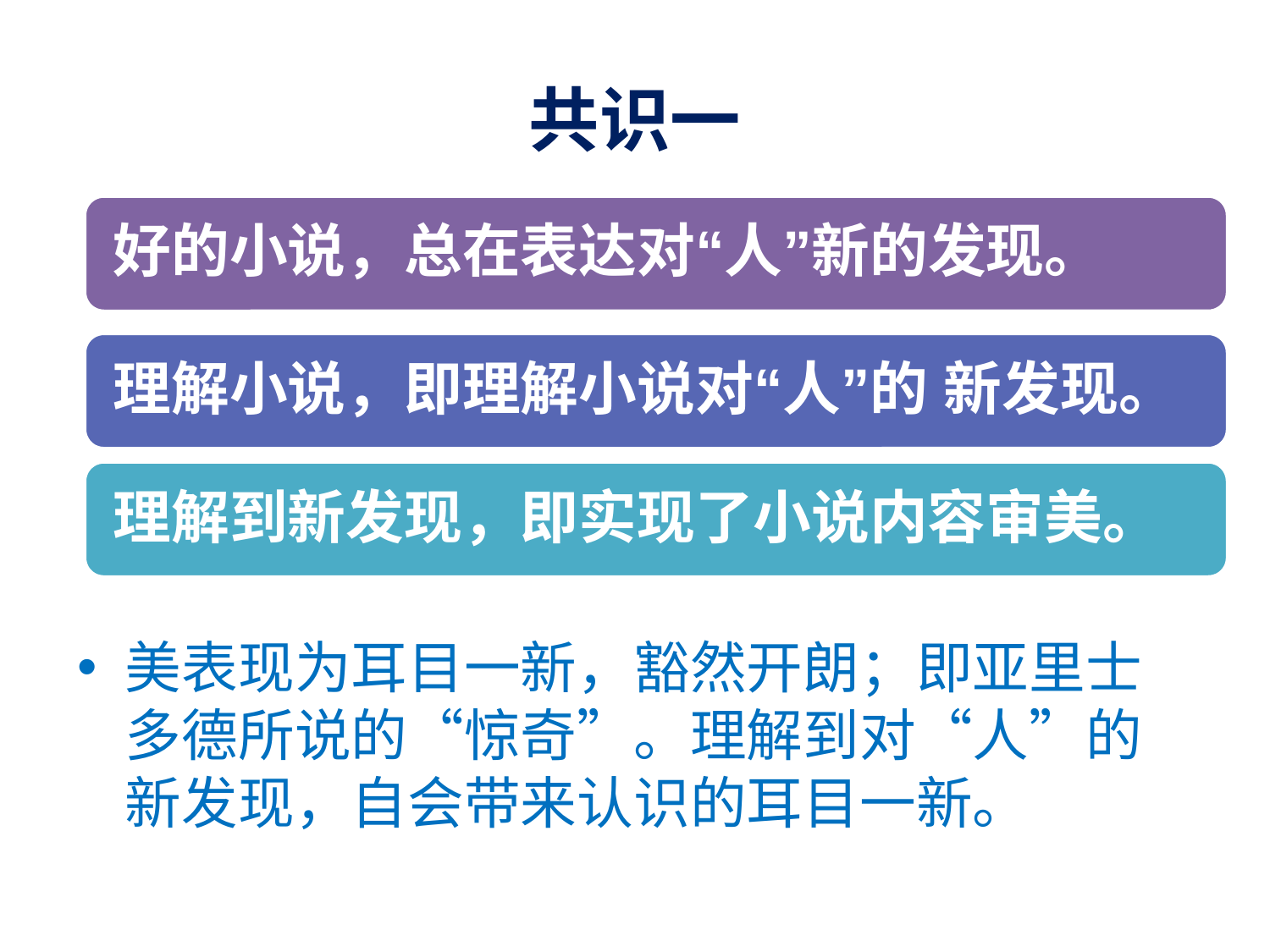

# 共识一
好的小说，总在表达对“人”新的发现。
理解小说，即理解小说对“人”的 新发现。
理解到新发现，即实现了小说内容审美。
美表现为耳目一新，豁然开朗；即亚里士多德所说的“惊奇”。理解到对“人”的新发现，自会带来认识的耳目一新。